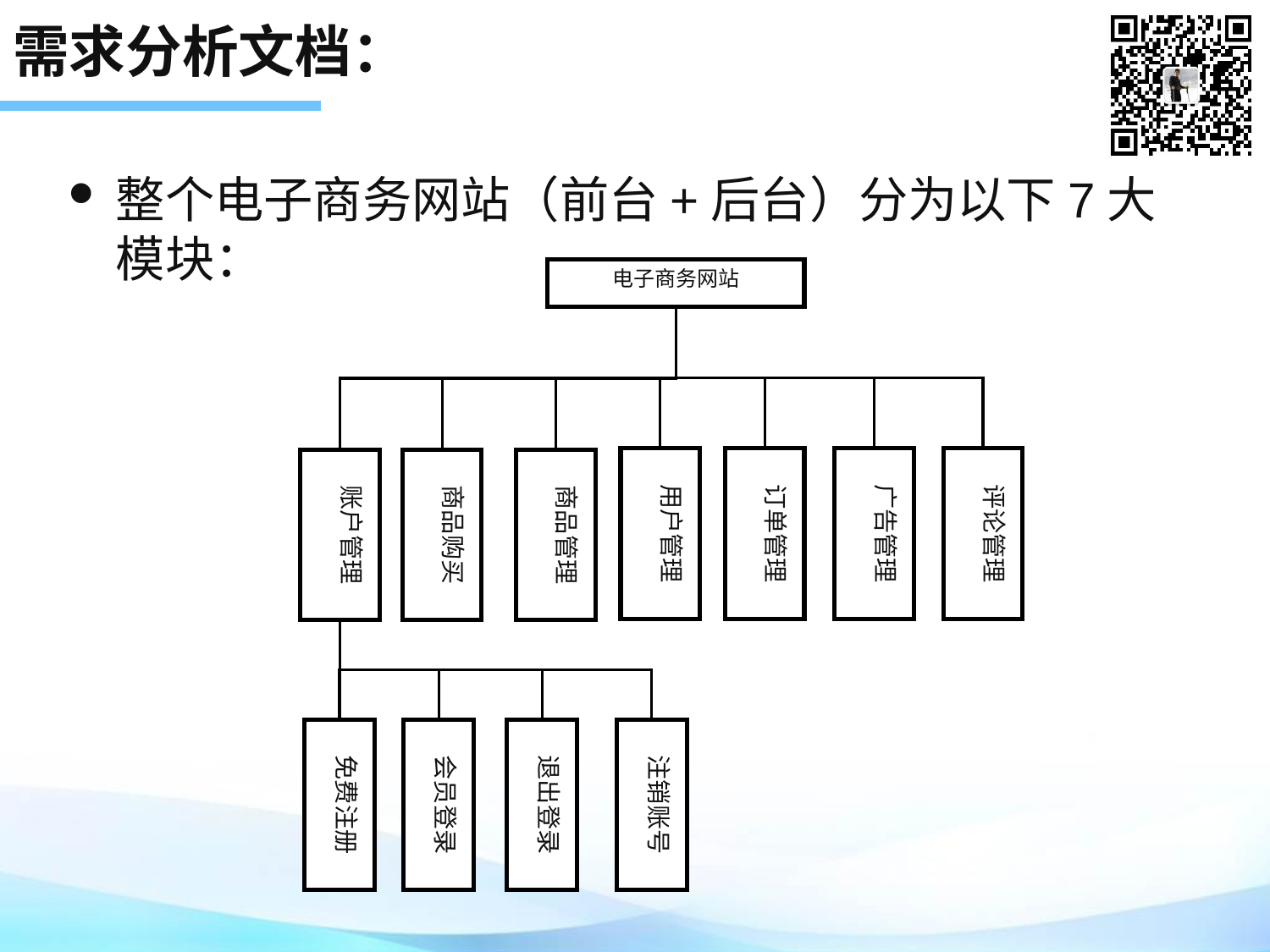

# 需求分析文档：
整个电子商务网站（前台+后台）分为以下7大模块：

电子商务网站

用户管理
订单管理
广告管理
评论管理
账户管理
商品购买

商品管理

免费注册
会员登录
退出登录
注销账号